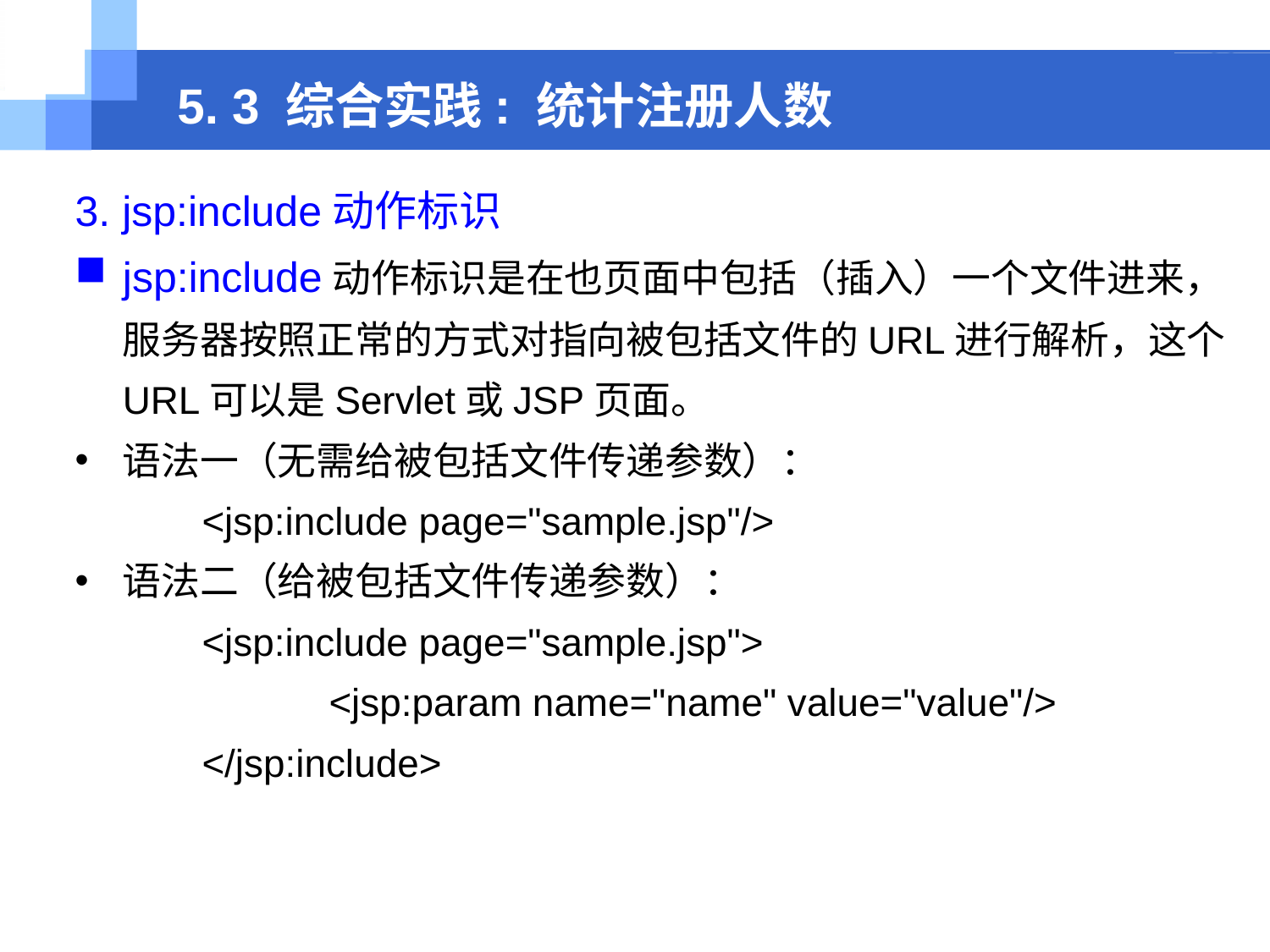

5. 3 综合实践: 统计注册人数
3. jsp:include动作标识
jsp:include动作标识是在也页面中包括（插入）一个文件进来，服务器按照正常的方式对指向被包括文件的URL进行解析，这个URL可以是Servlet或JSP页面。
语法一（无需给被包括文件传递参数）：
	<jsp:include page="sample.jsp"/>
语法二（给被包括文件传递参数）：
	<jsp:include page="sample.jsp">
		<jsp:param name="name" value="value"/>
	</jsp:include>